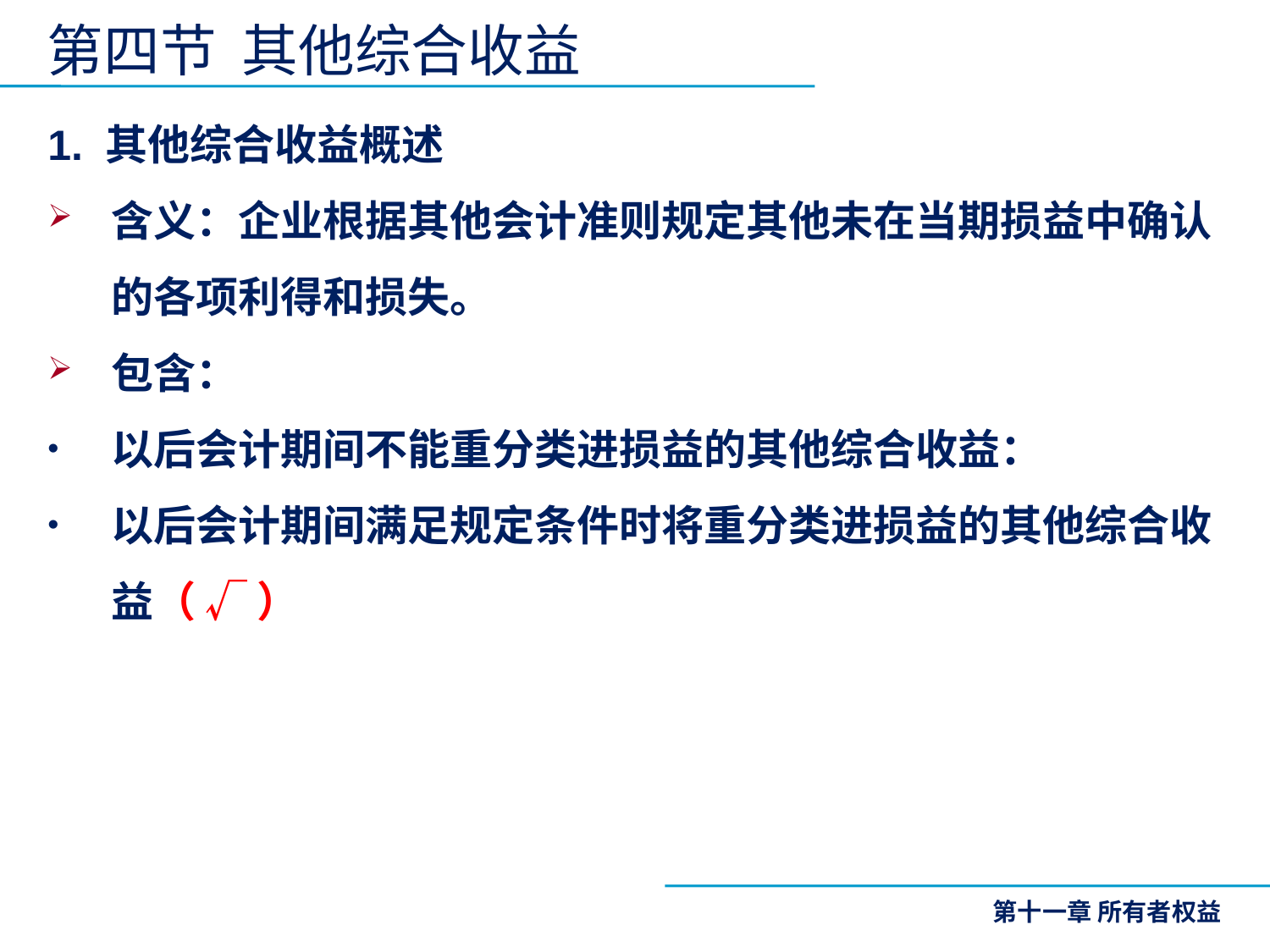

第四节  其他综合收益
1. 其他综合收益概述
含义：企业根据其他会计准则规定其他未在当期损益中确认的各项利得和损失。
包含：
以后会计期间不能重分类进损益的其他综合收益：
以后会计期间满足规定条件时将重分类进损益的其他综合收益（ √ ）